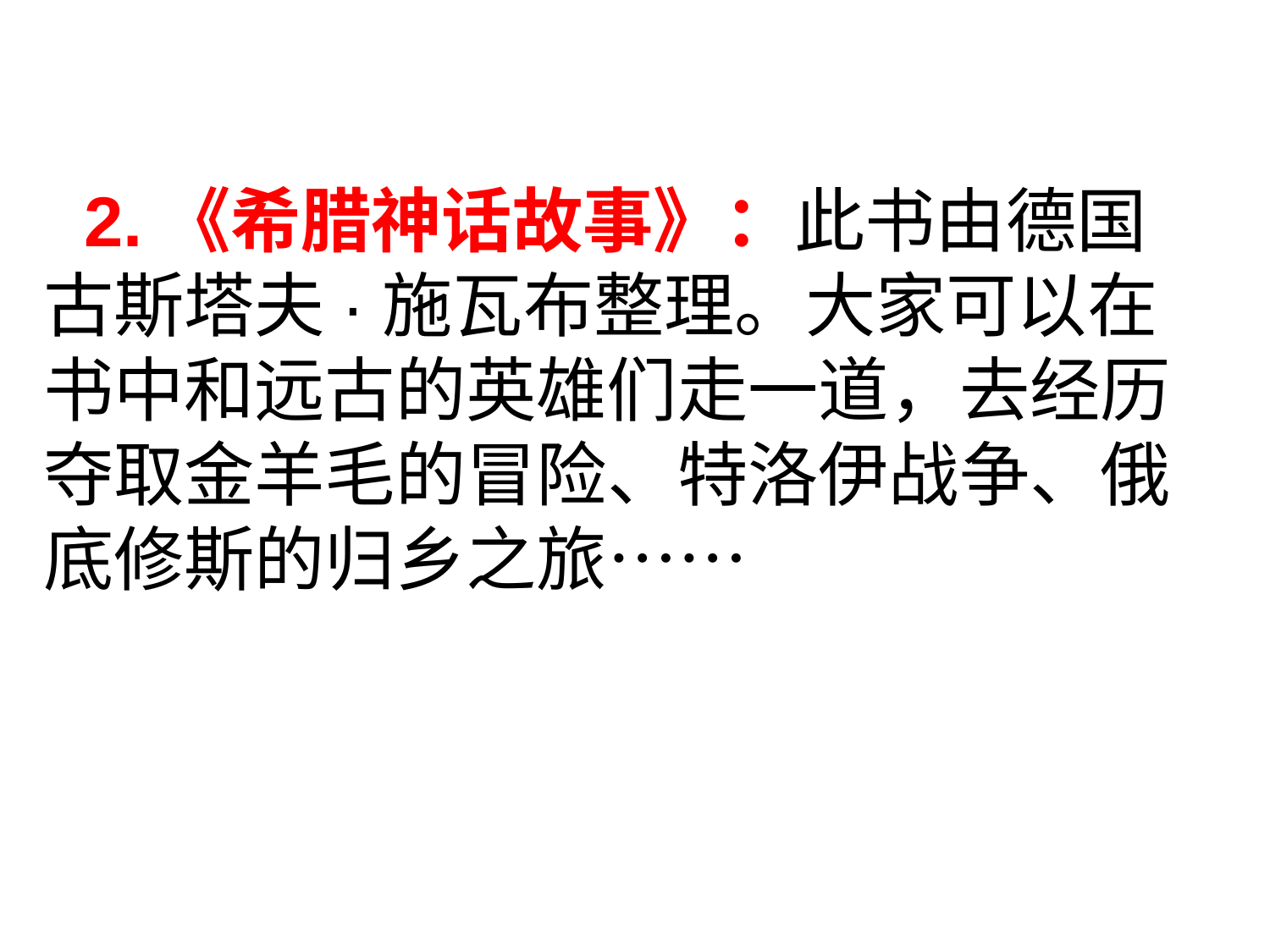

2.《希腊神话故事》：此书由德国古斯塔夫·施瓦布整理。大家可以在书中和远古的英雄们走一道，去经历夺取金羊毛的冒险、特洛伊战争、俄底修斯的归乡之旅……